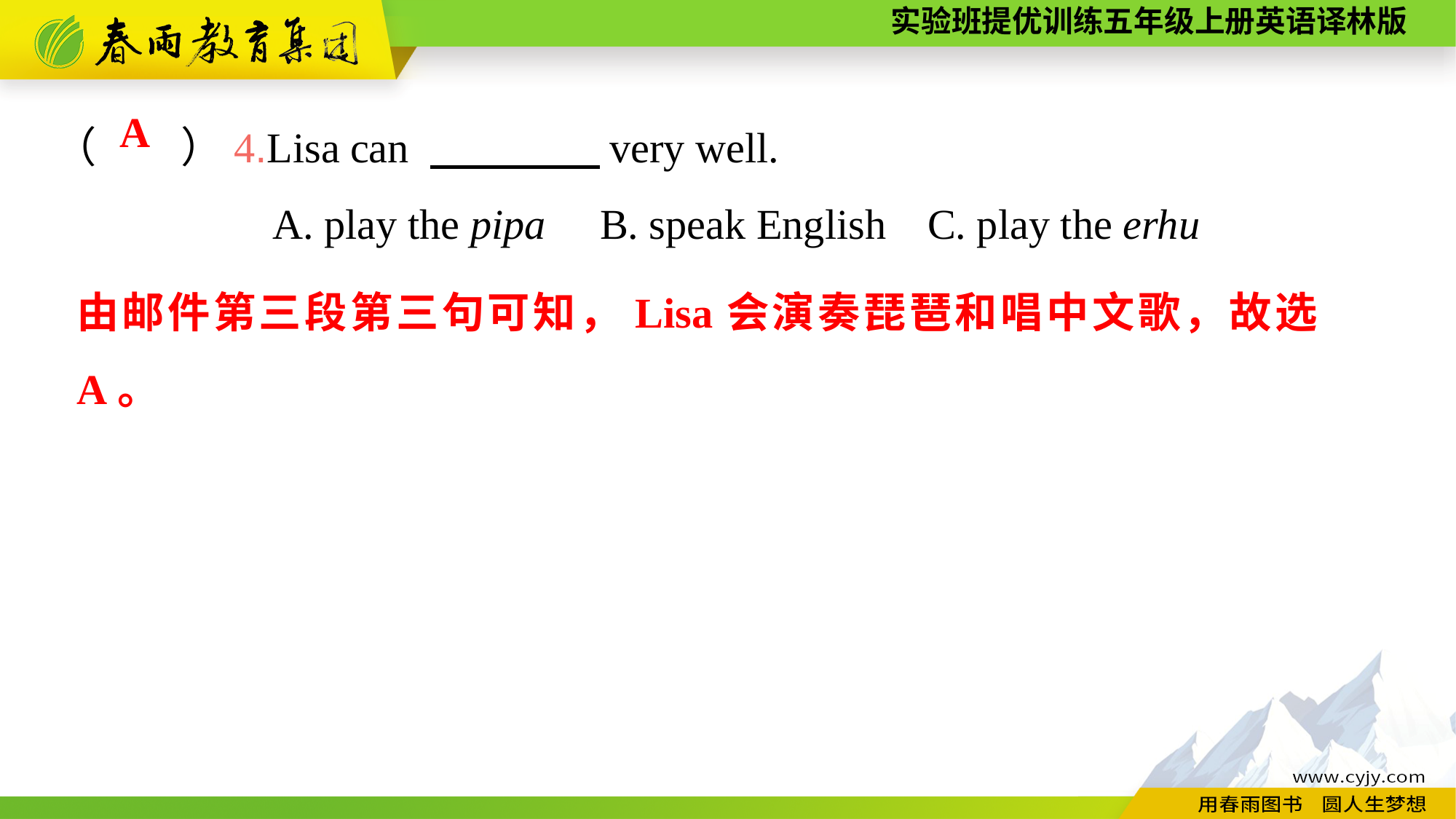

（　　）4.Lisa can 　　　　very well.
		A. play the pipa	B. speak English	C. play the erhu
A
由邮件第三段第三句可知，Lisa会演奏琵琶和唱中文歌，故选A。